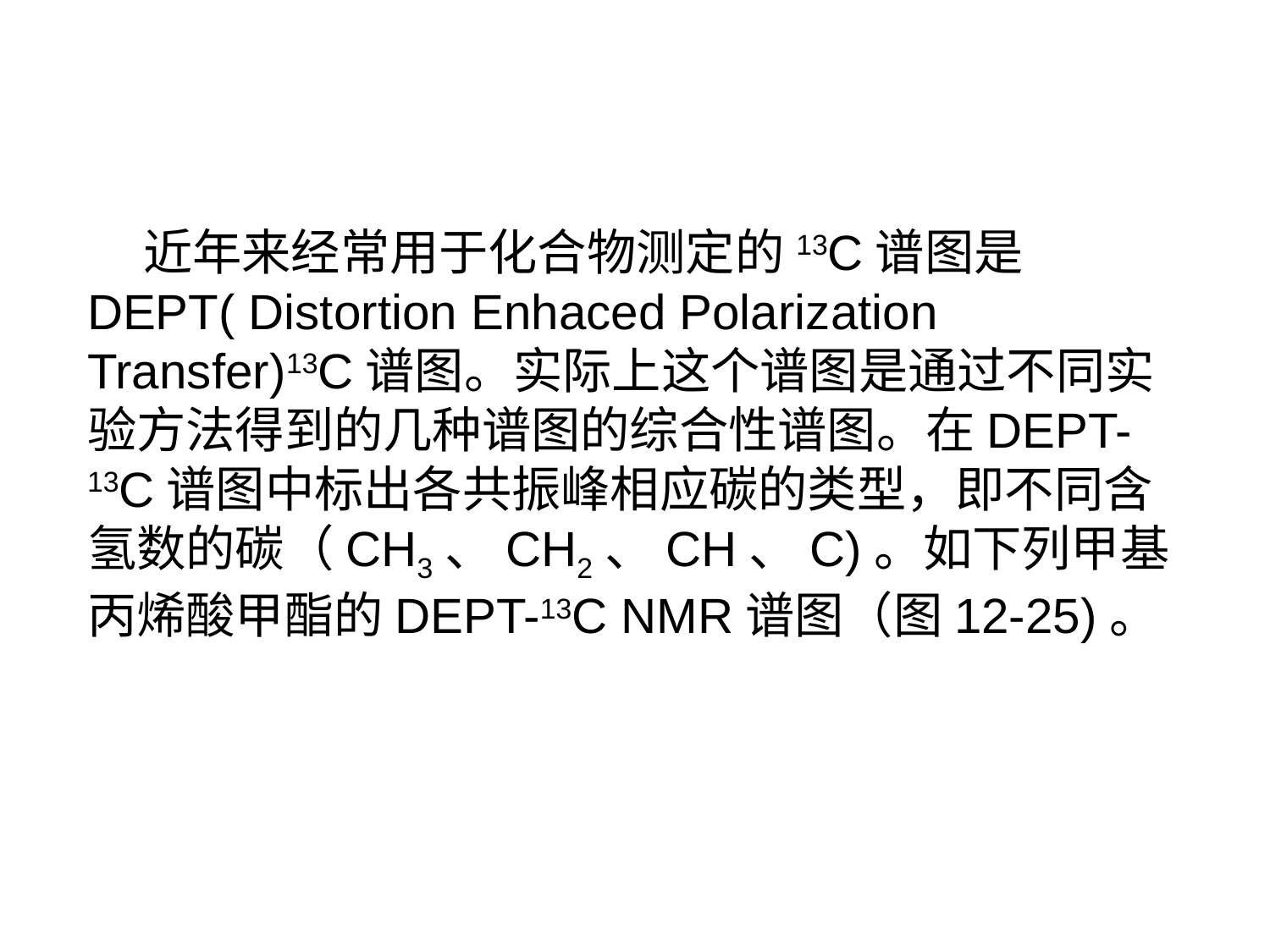

近年来经常用于化合物测定的13C谱图是DEPT( Distortion Enhaced Polarization Transfer)13C谱图。实际上这个谱图是通过不同实验方法得到的几种谱图的综合性谱图。在DEPT-13C谱图中标出各共振峰相应碳的类型，即不同含氢数的碳（CH3、CH2、CH、C)。如下列甲基丙烯酸甲酯的DEPT-13C NMR谱图（图12-25)。